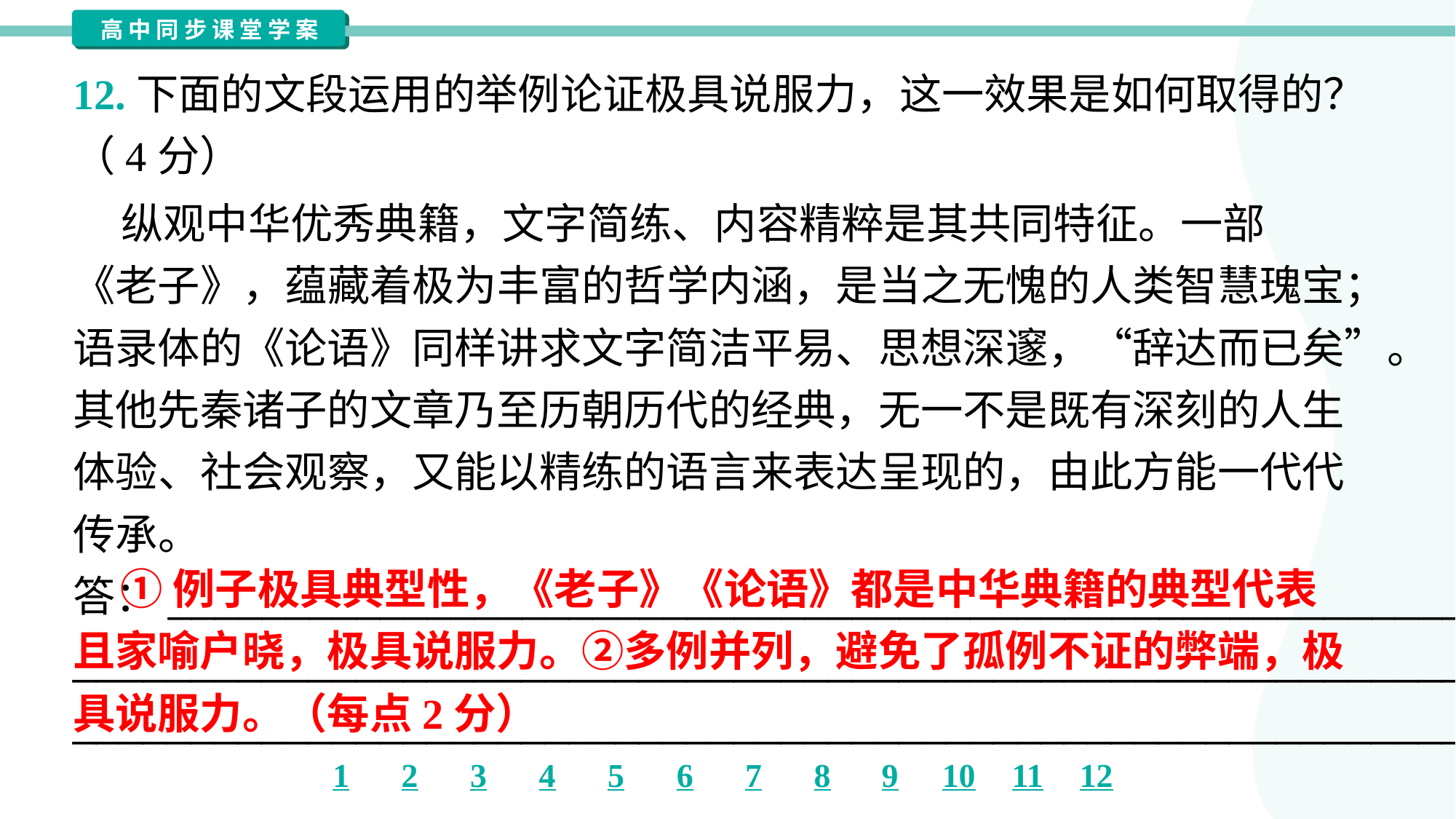

12.下面的文段运用的举例论证极具说服力，这一效果是如何取得的？
（4分）
    纵观中华优秀典籍，文字简练、内容精粹是其共同特征。一部
《老子》，蕴藏着极为丰富的哲学内涵，是当之无愧的人类智慧瑰宝；
语录体的《论语》同样讲求文字简洁平易、思想深邃，“辞达而已矣”。
其他先秦诸子的文章乃至历朝历代的经典，无一不是既有深刻的人生
体验、社会观察，又能以精练的语言来表达呈现的，由此方能一代代
传承。
答：_________________________________________________________
_____________________________________________________________
_____________________________________________________________
     ①例子极具典型性，《老子》《论语》都是中华典籍的典型代表
且家喻户晓，极具说服力。②多例并列，避免了孤例不证的弊端，极
具说服力。（每点2分）